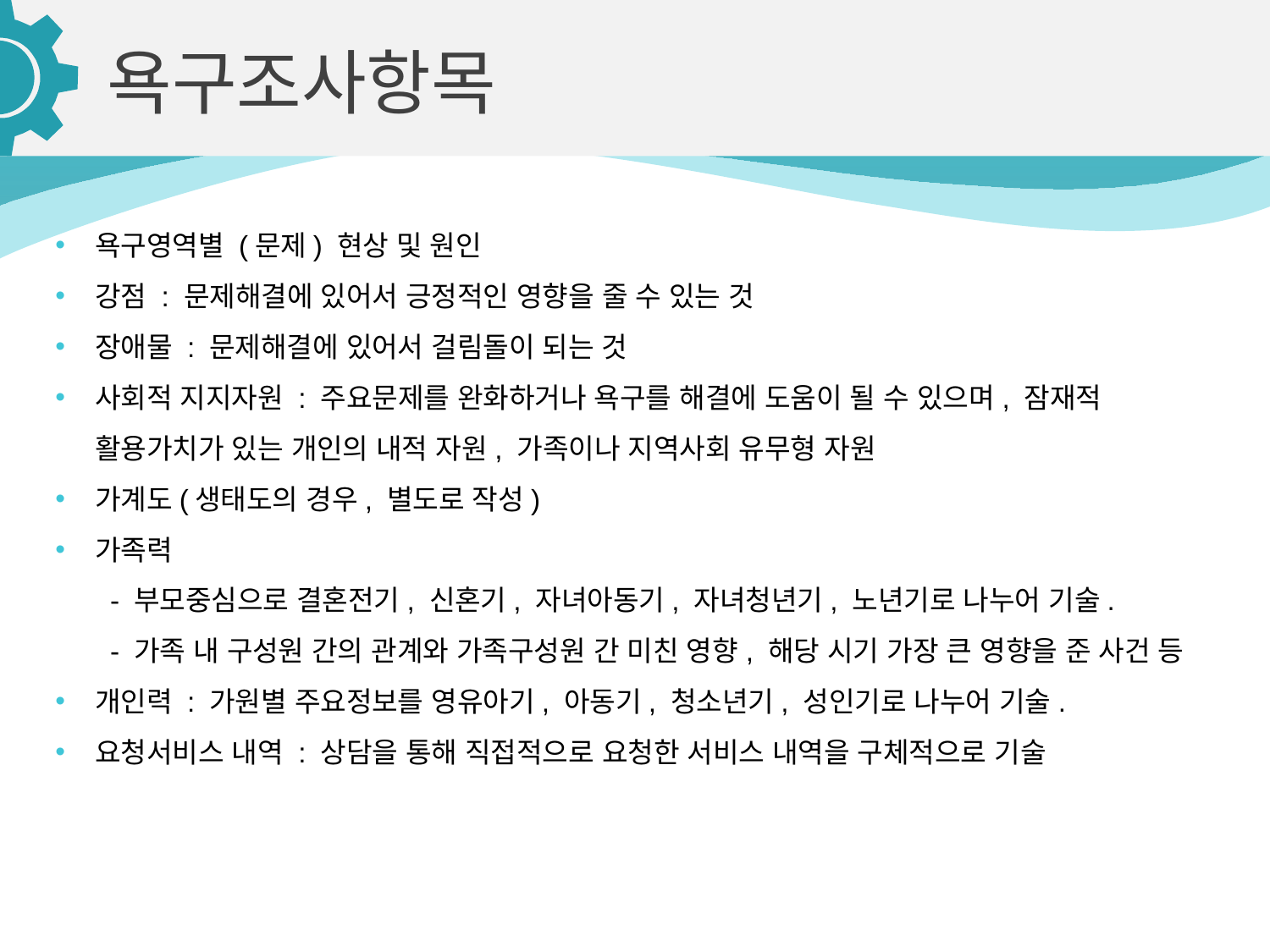

욕구조사항목
욕구영역별 (문제) 현상 및 원인
강점 : 문제해결에 있어서 긍정적인 영향을 줄 수 있는 것
장애물 : 문제해결에 있어서 걸림돌이 되는 것
사회적 지지자원 : 주요문제를 완화하거나 욕구를 해결에 도움이 될 수 있으며, 잠재적 활용가치가 있는 개인의 내적 자원, 가족이나 지역사회 유무형 자원
가계도(생태도의 경우, 별도로 작성)
가족력
       - 부모중심으로 결혼전기, 신혼기, 자녀아동기, 자녀청년기, 노년기로 나누어 기술.
       - 가족 내 구성원 간의 관계와 가족구성원 간 미친 영향, 해당 시기 가장 큰 영향을 준 사건 등
개인력 : 가원별 주요정보를 영유아기, 아동기, 청소년기, 성인기로 나누어 기술.
요청서비스 내역 : 상담을 통해 직접적으로 요청한 서비스 내역을 구체적으로 기술
04